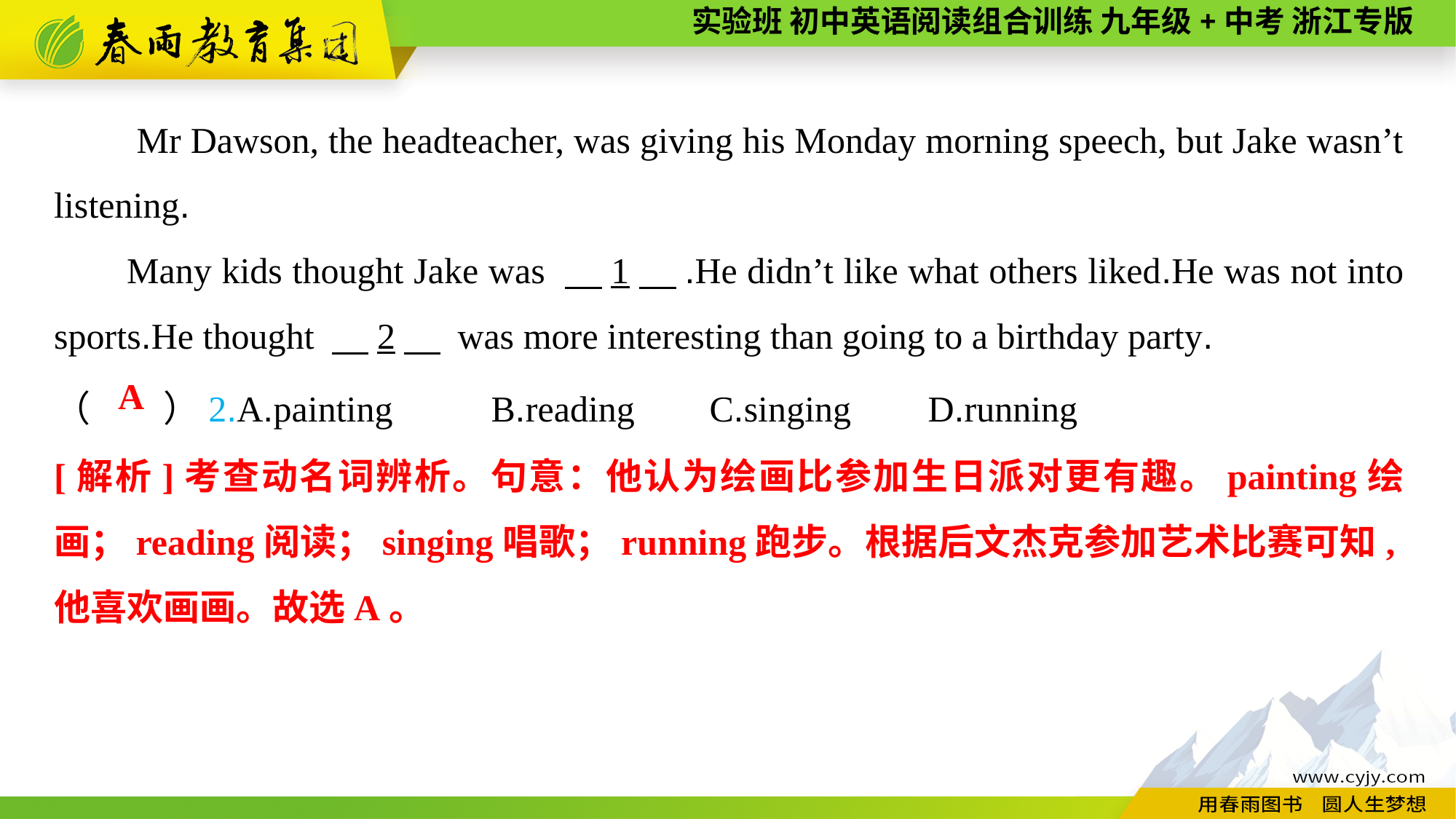

Mr Dawson, the headteacher, was giving his Monday morning speech, but Jake wasn’t listening.
Many kids thought Jake was 　1　.He didn’t like what others liked.He was not into sports.He thought 　2　 was more interesting than going to a birthday party.
（　　）2.A.painting	B.reading	C.singing	D.running
A
[解析]考查动名词辨析。句意：他认为绘画比参加生日派对更有趣。painting绘画；reading阅读；singing唱歌；running跑步。根据后文杰克参加艺术比赛可知,他喜欢画画。故选A。